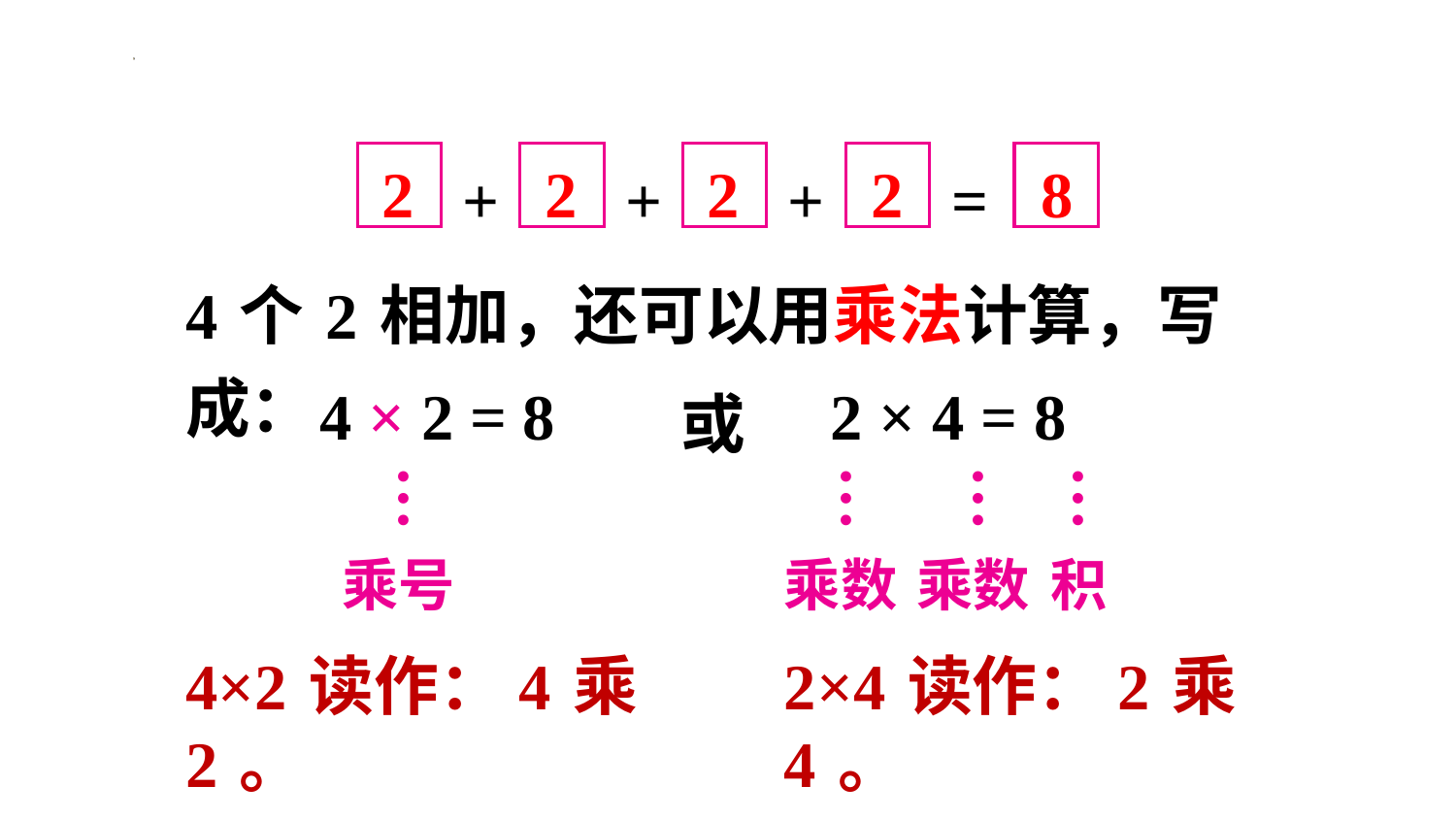

+
+
+
=

2
2
2
2
8
4个2相加，还可以用乘法计算，写成：
或
4×2=8
2×4=8
…
乘号
…
乘数
…
乘数
…
积
4×2读作：4乘2。
2×4读作：2乘4。